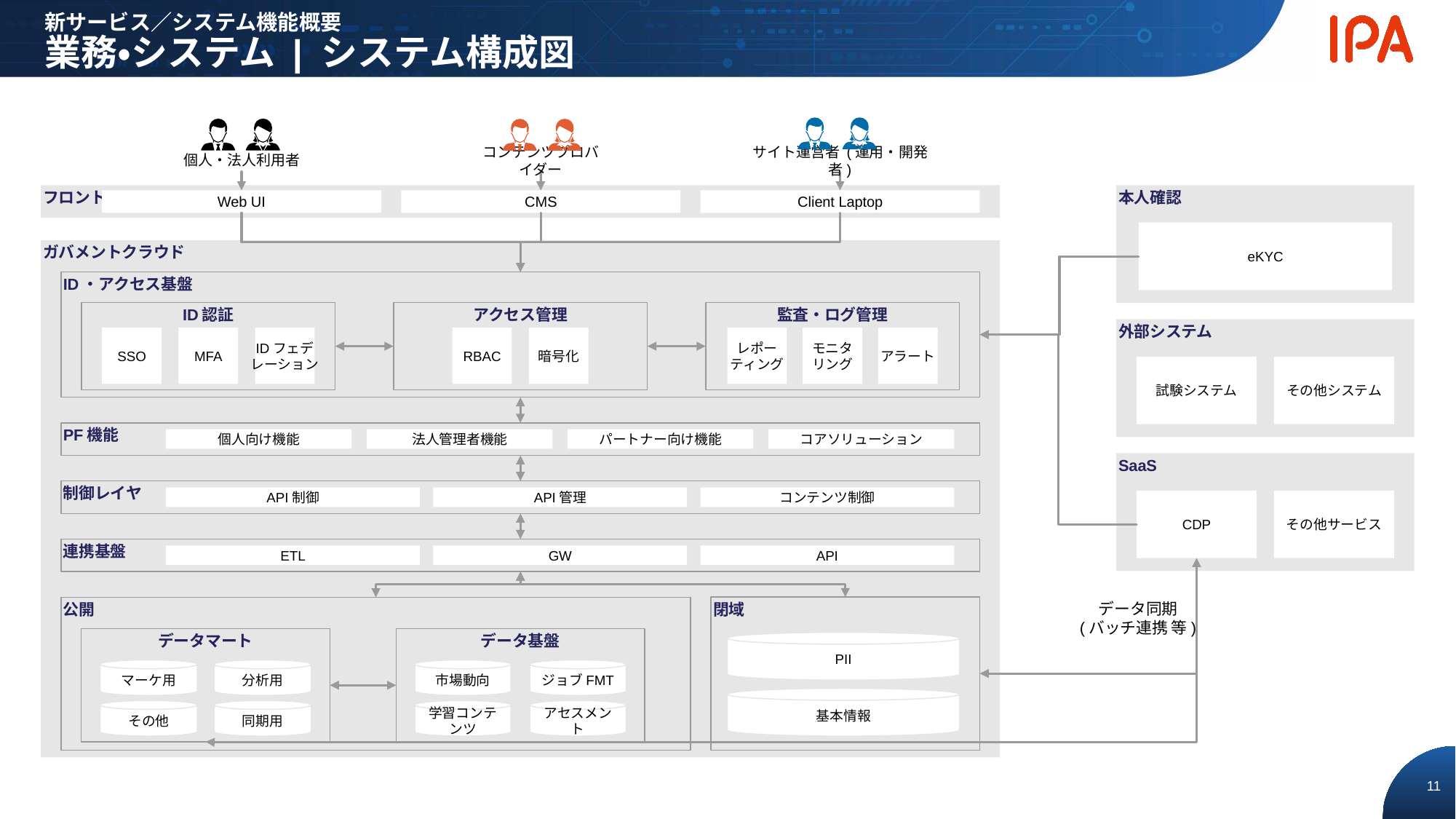

新サービス／システム機能概要
業務・システム | システム構成図

個人・法人利用者
コンテンツプロバイダー
サイト運営者 (運用・開発者)
フロント
本人確認
Web UI
CMS
Client Laptop
eKYC
ガバメントクラウド
ID・アクセス基盤
ID認証
アクセス管理
監査・ログ管理
外部システム
SSO
MFA
IDフェデ
レーション
RBAC
暗号化
レポー
ティング
モニタ
リング
アラート
試験システム
その他システム
PF機能
個人向け機能
法人管理者機能
パートナー向け機能
コアソリューション
SaaS
制御レイヤ
API制御
API管理
コンテンツ制御
CDP
その他サービス
連携基盤
ETL
GW
API
閉域
データ同期
(バッチ連携 等)
公開
データマート
データ基盤
PII
マーケ用
分析用
その他
同期用
市場動向
ジョブFMT
学習コンテンツ
アセスメント
基本情報